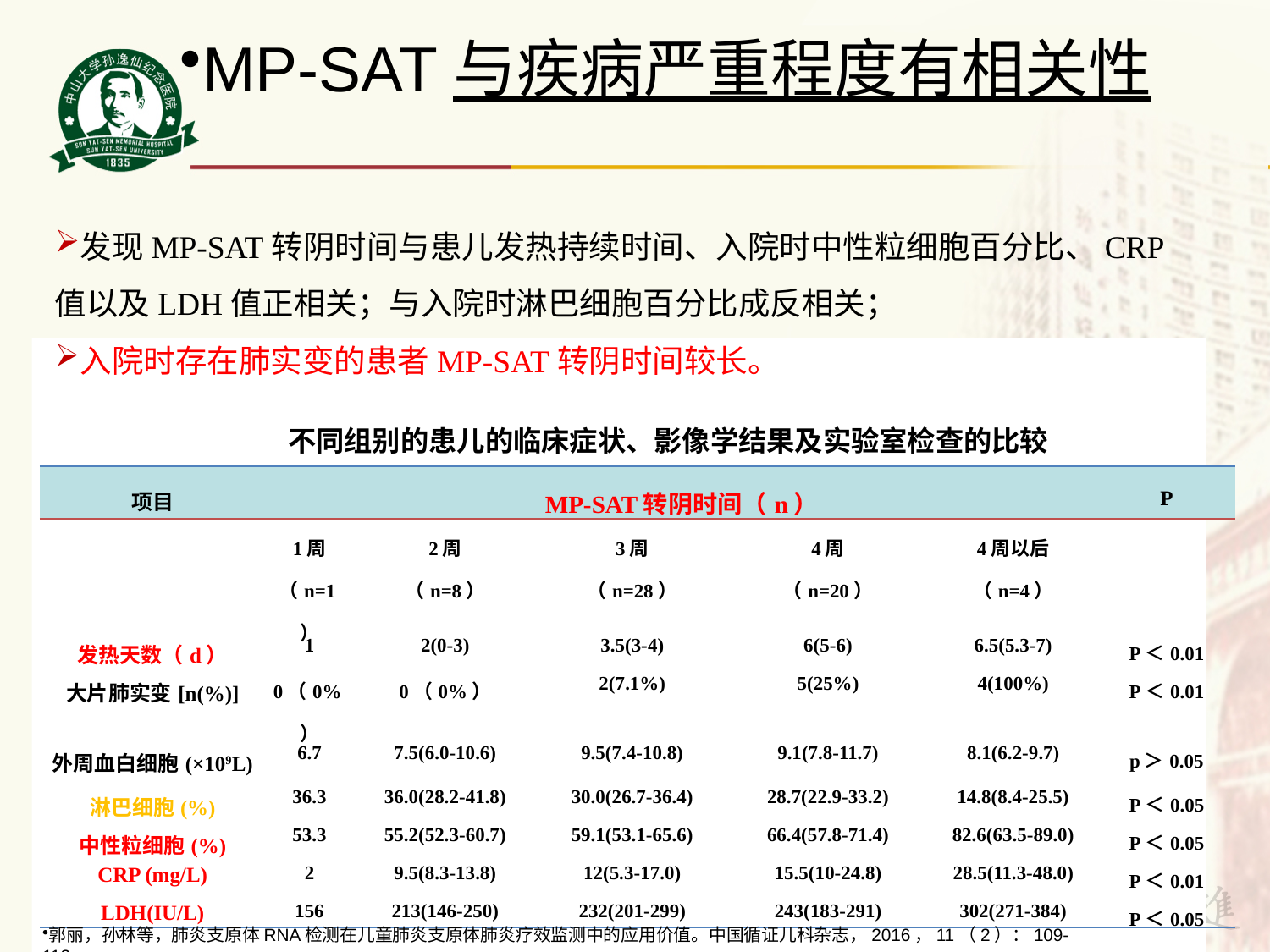

MP-SAT与疾病严重程度有相关性

发现MP-SAT转阴时间与患儿发热持续时间、入院时中性粒细胞百分比、CRP值以及LDH值正相关；与入院时淋巴细胞百分比成反相关；
入院时存在肺实变的患者MP-SAT转阴时间较长。

SAT检测的敏感度，特异度，阳性预测值和阴性预测值分别是75%（105/140），89.7%(113/126)，89.0%(105/118)和76.4%(113/148)
不同组别的患儿的临床症状、影像学结果及实验室检查的比较
| 项目 |  | MP-SAT转阴时间（n） |  |  |  |  | P |  |
| --- | --- | --- | --- | --- | --- | --- | --- | --- |
|  |  | 1周 （n=1） | 2周 （n=8） | 3周 （n=28） | 4周 （n=20） | 4周以后 （n=4） |  |  |
| 发热天数（d） |  | 1 | 2(0-3) | 3.5(3-4) | 6(5-6) | 6.5(5.3-7) | P＜0.01 |  |
| 大片肺实变[n(%)] |  | 0（0%） | 0（0%） | 2(7.1%) | 5(25%) | 4(100%) | P＜0.01 |  |
| 外周血白细胞(×109L) |  | 6.7 | 7.5(6.0-10.6) | 9.5(7.4-10.8) | 9.1(7.8-11.7) | 8.1(6.2-9.7) | p＞0.05 |  |
| 淋巴细胞(%) |  | 36.3 | 36.0(28.2-41.8) | 30.0(26.7-36.4) | 28.7(22.9-33.2) | 14.8(8.4-25.5) | P＜0.05 |  |
| 中性粒细胞(%) |  | 53.3 | 55.2(52.3-60.7) | 59.1(53.1-65.6) | 66.4(57.8-71.4) | 82.6(63.5-89.0) | P＜0.05 |  |
| CRP (mg/L) |  | 2 | 9.5(8.3-13.8) | 12(5.3-17.0) | 15.5(10-24.8) | 28.5(11.3-48.0) | P＜0.01 |  |
| LDH(IU/L) |  | 156 | 213(146-250) | 232(201-299) | 243(183-291) | 302(271-384) | P＜0.05 |  |
郭丽，孙林等，肺炎支原体RNA检测在儿童肺炎支原体肺炎疗效监测中的应用价值。中国循证儿科杂志，2016，11（2）：109-112.